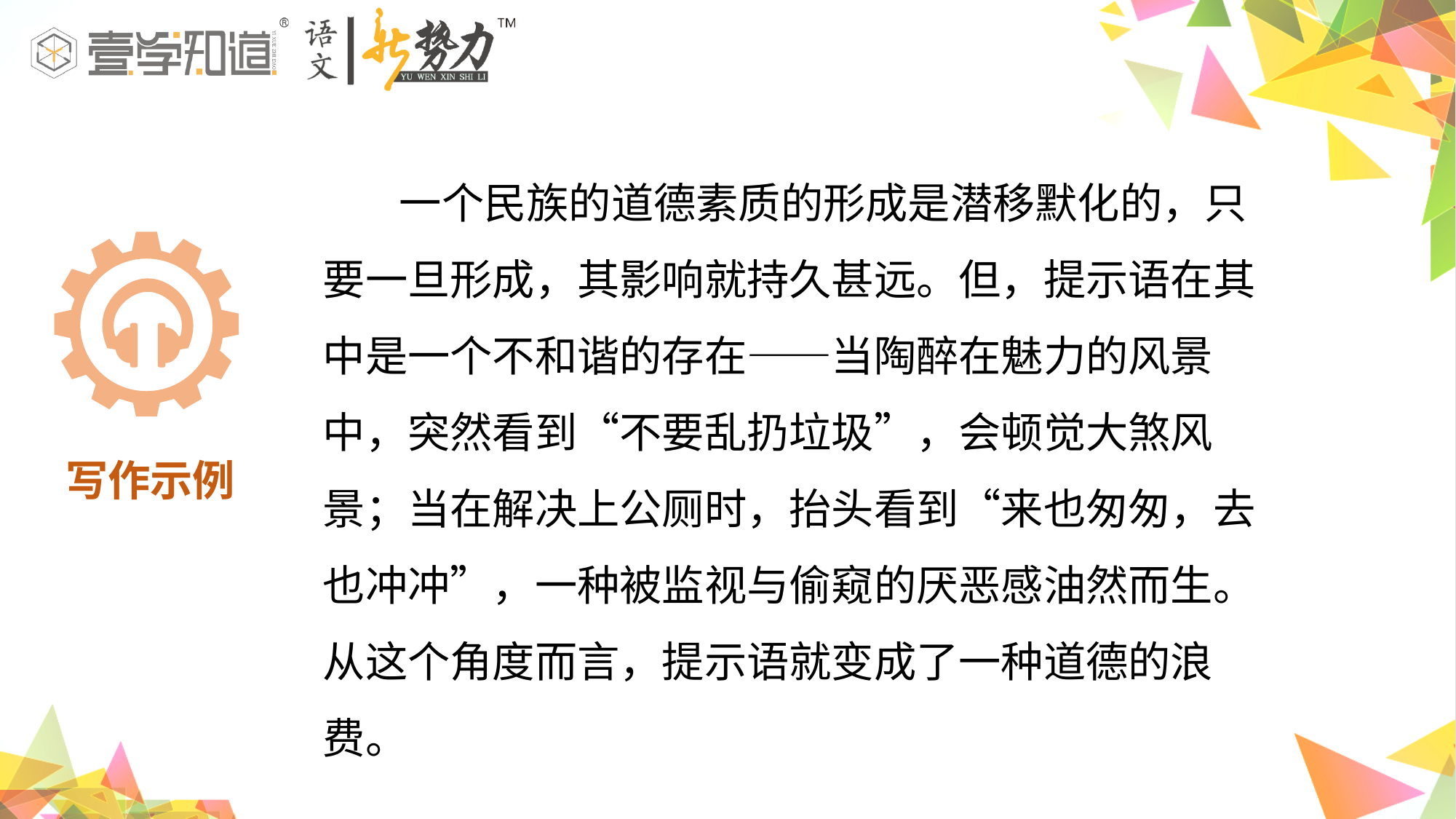

一个民族的道德素质的形成是潜移默化的，只要一旦形成，其影响就持久甚远。但，提示语在其中是一个不和谐的存在——当陶醉在魅力的风景中，突然看到“不要乱扔垃圾”，会顿觉大煞风景；当在解决上公厕时，抬头看到“来也匆匆，去也冲冲”，一种被监视与偷窥的厌恶感油然而生。从这个角度而言，提示语就变成了一种道德的浪费。

写作示例